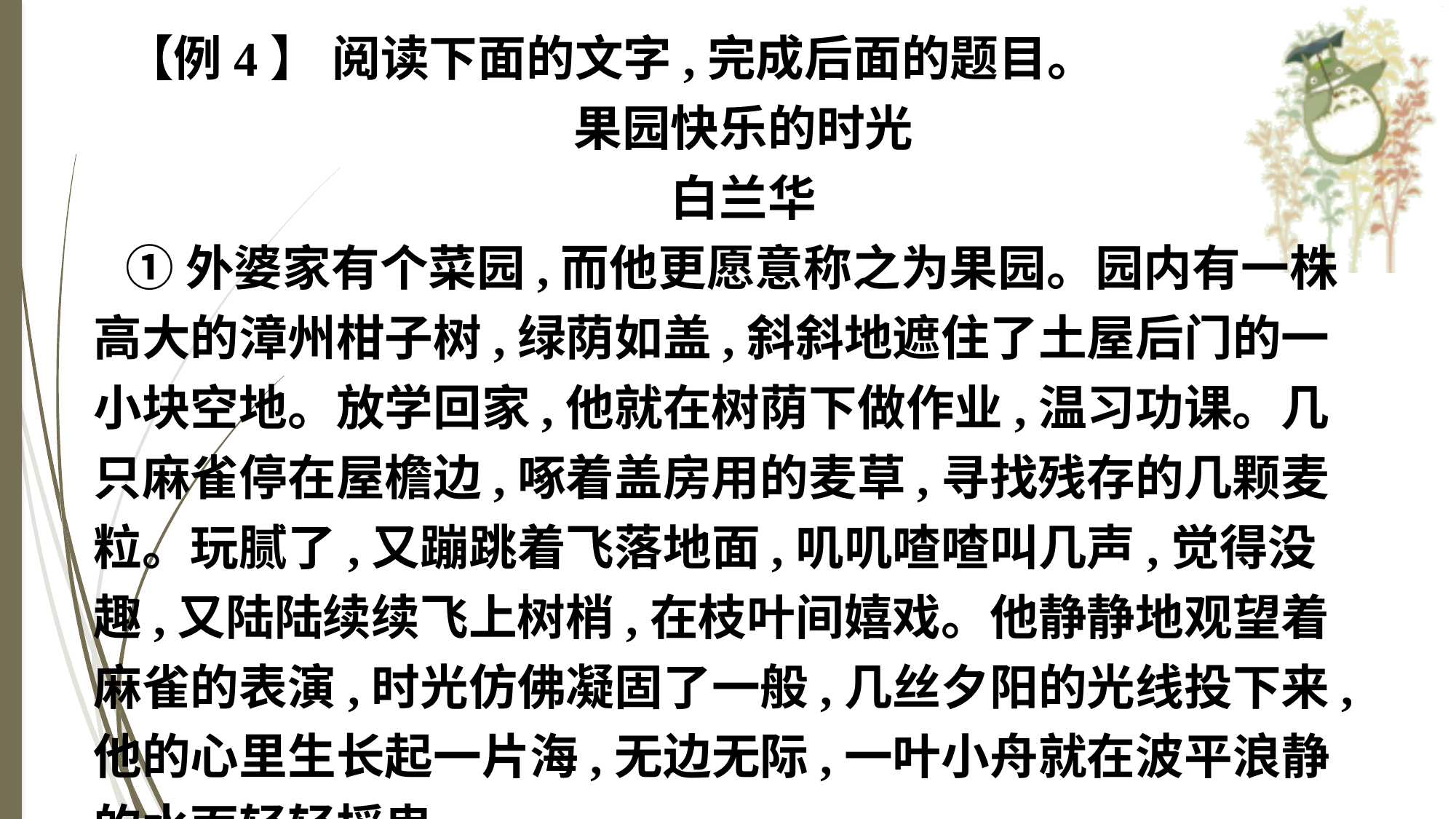

【例4】 阅读下面的文字,完成后面的题目。
果园快乐的时光
白兰华
①外婆家有个菜园,而他更愿意称之为果园。园内有一株高大的漳州柑子树,绿荫如盖,斜斜地遮住了土屋后门的一小块空地。放学回家,他就在树荫下做作业,温习功课。几只麻雀停在屋檐边,啄着盖房用的麦草,寻找残存的几颗麦粒。玩腻了,又蹦跳着飞落地面,叽叽喳喳叫几声,觉得没趣,又陆陆续续飞上树梢,在枝叶间嬉戏。他静静地观望着麻雀的表演,时光仿佛凝固了一般,几丝夕阳的光线投下来,他的心里生长起一片海,无边无际,一叶小舟就在波平浪静的水面轻轻摇曳。